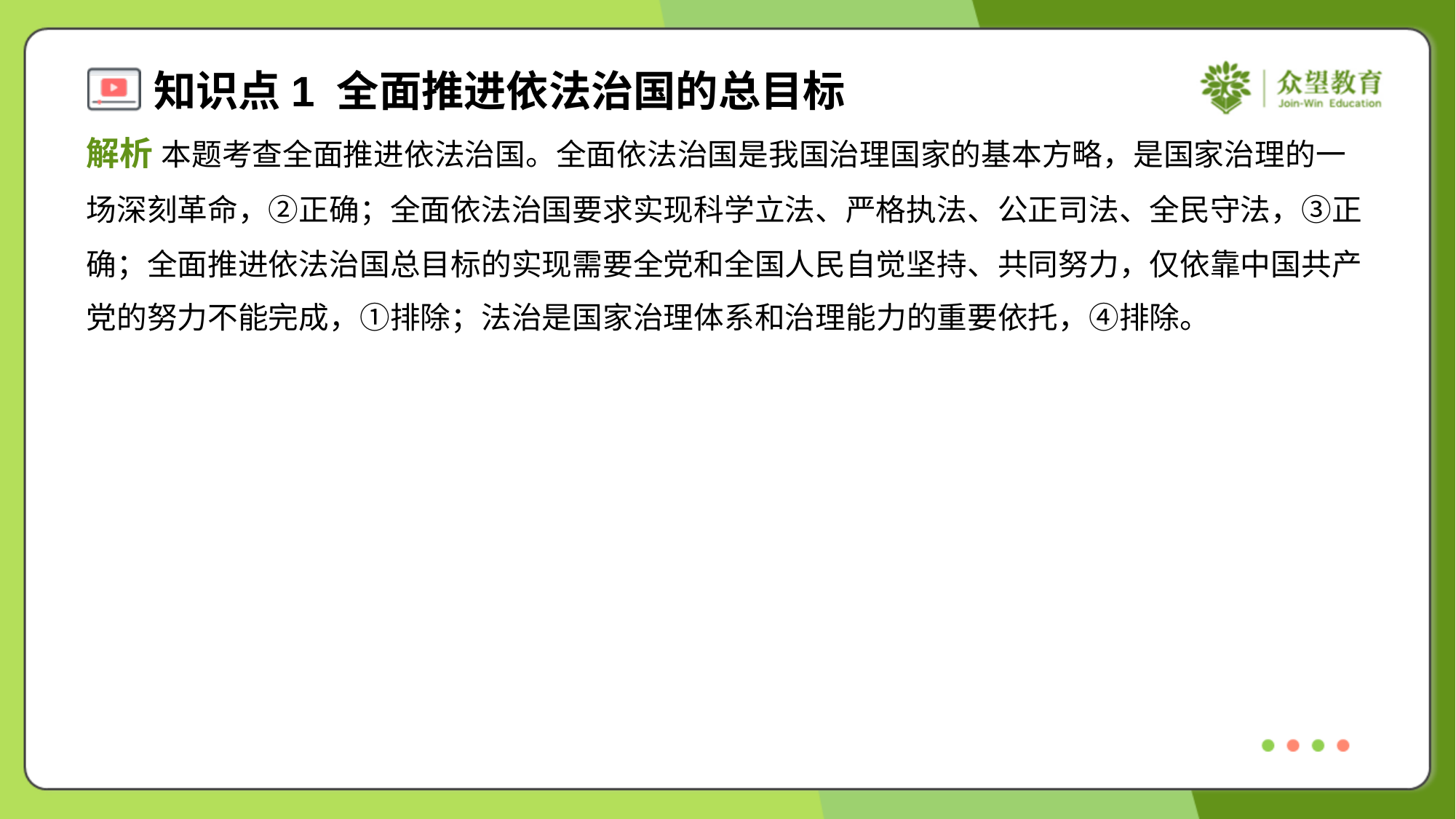

解析 本题考查全面推进依法治国。全面依法治国是我国治理国家的基本方略，是国家治理的一
场深刻革命，②正确；全面依法治国要求实现科学立法、严格执法、公正司法、全民守法，③正
确；全面推进依法治国总目标的实现需要全党和全国人民自觉坚持、共同努力，仅依靠中国共产
党的努力不能完成，①排除；法治是国家治理体系和治理能力的重要依托，④排除。